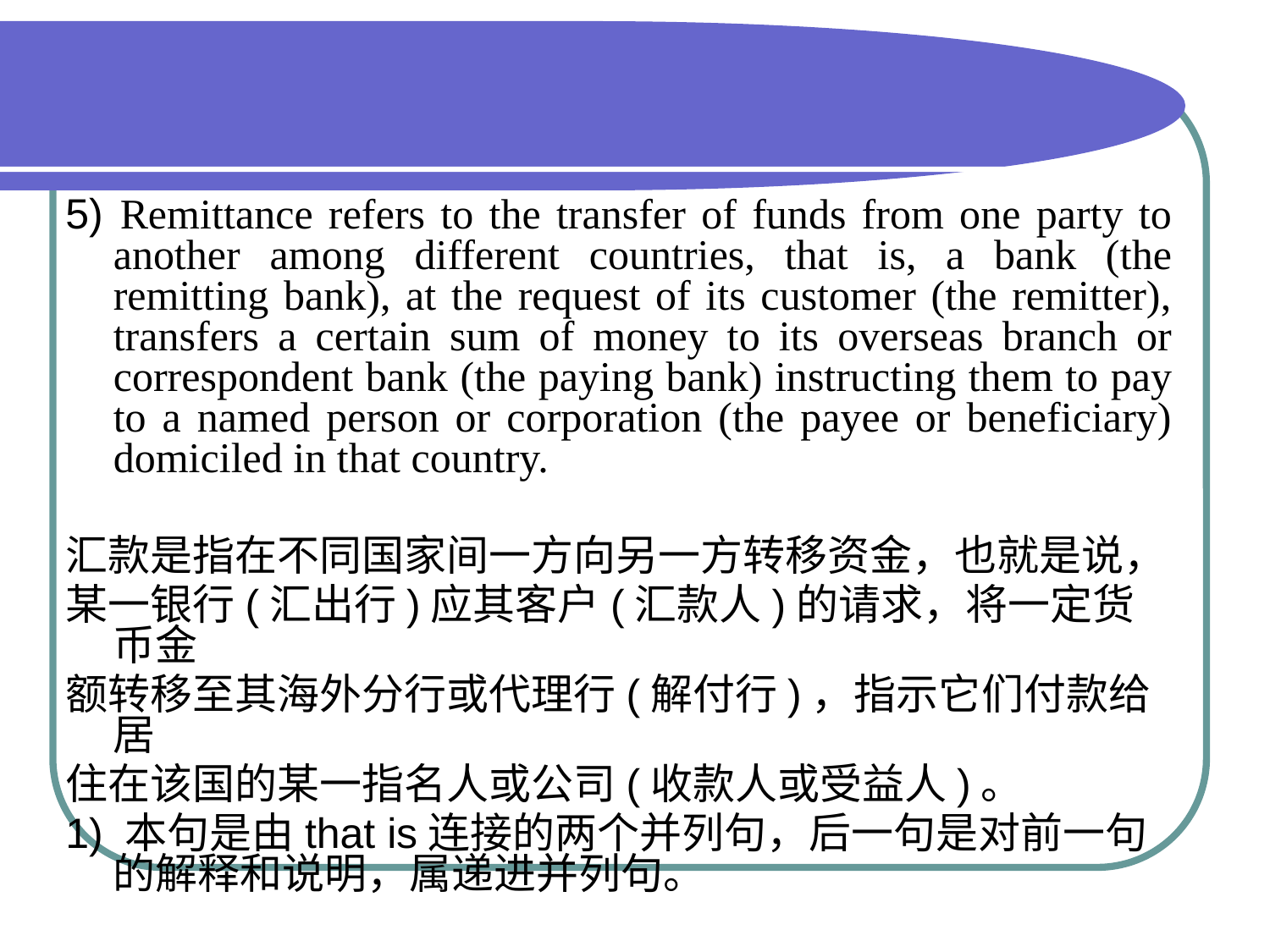

#
5) Remittance refers to the transfer of funds from one party to another among different countries, that is, a bank (the remitting bank), at the request of its customer (the remitter), transfers a certain sum of money to its overseas branch or correspondent bank (the paying bank) instructing them to pay to a named person or corporation (the payee or beneficiary) domiciled in that country.

汇款是指在不同国家间一方向另一方转移资金，也就是说，
某一银行(汇出行)应其客户(汇款人)的请求，将一定货币金
额转移至其海外分行或代理行(解付行)，指示它们付款给居
住在该国的某一指名人或公司(收款人或受益人)。
1) 本句是由that is连接的两个并列句，后一句是对前一句的解释和说明，属递进并列句。